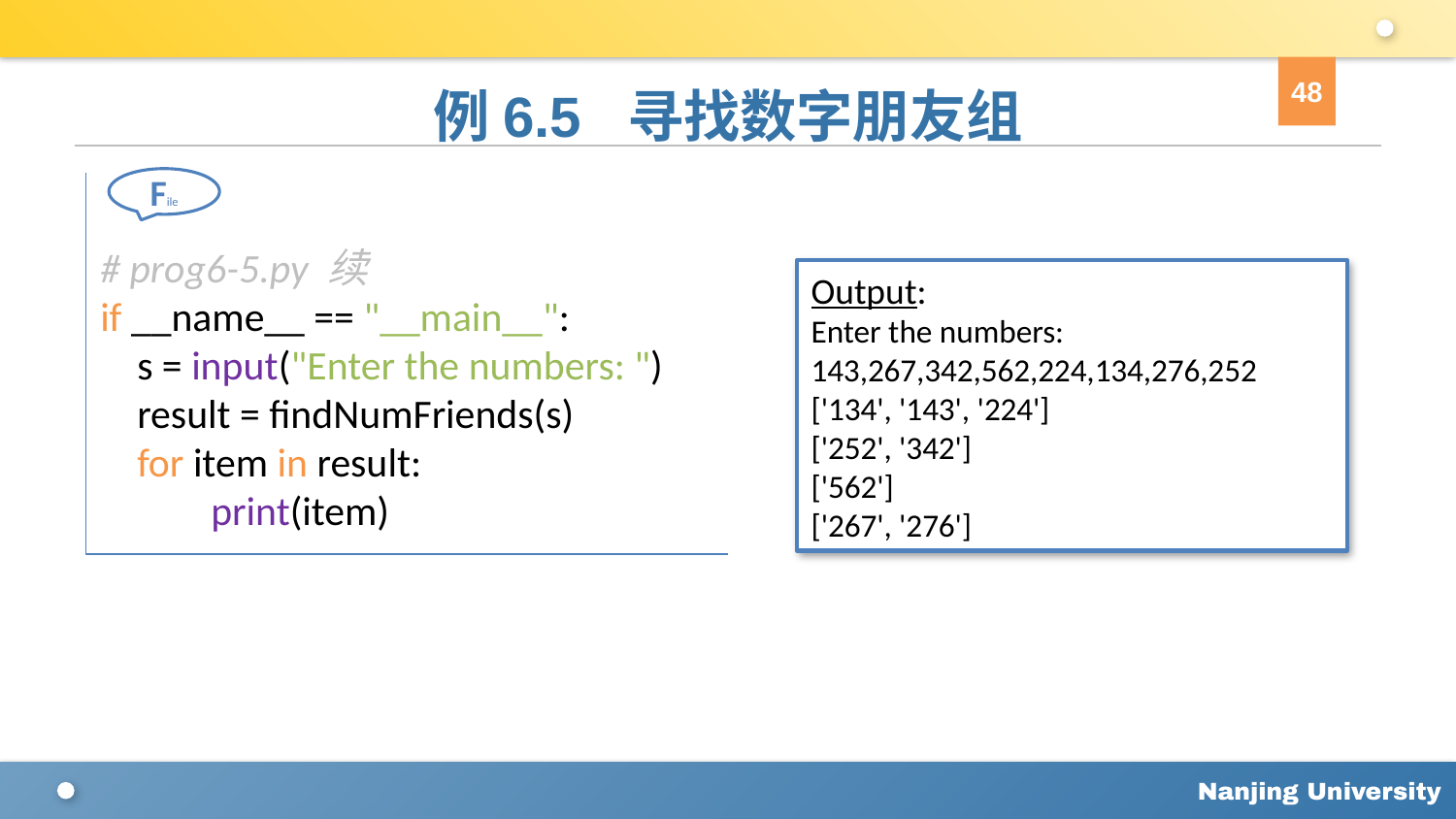

48
# 例6.5  寻找数字朋友组
File

# prog6-5.py 续
if __name__ == "__main__":
    s = input("Enter the numbers: ")
    result = findNumFriends(s)
    for item in result:
            print(item)
Output:
Enter the numbers: 143,267,342,562,224,134,276,252
['134', '143', '224']
['252', '342']
['562']
['267', '276']